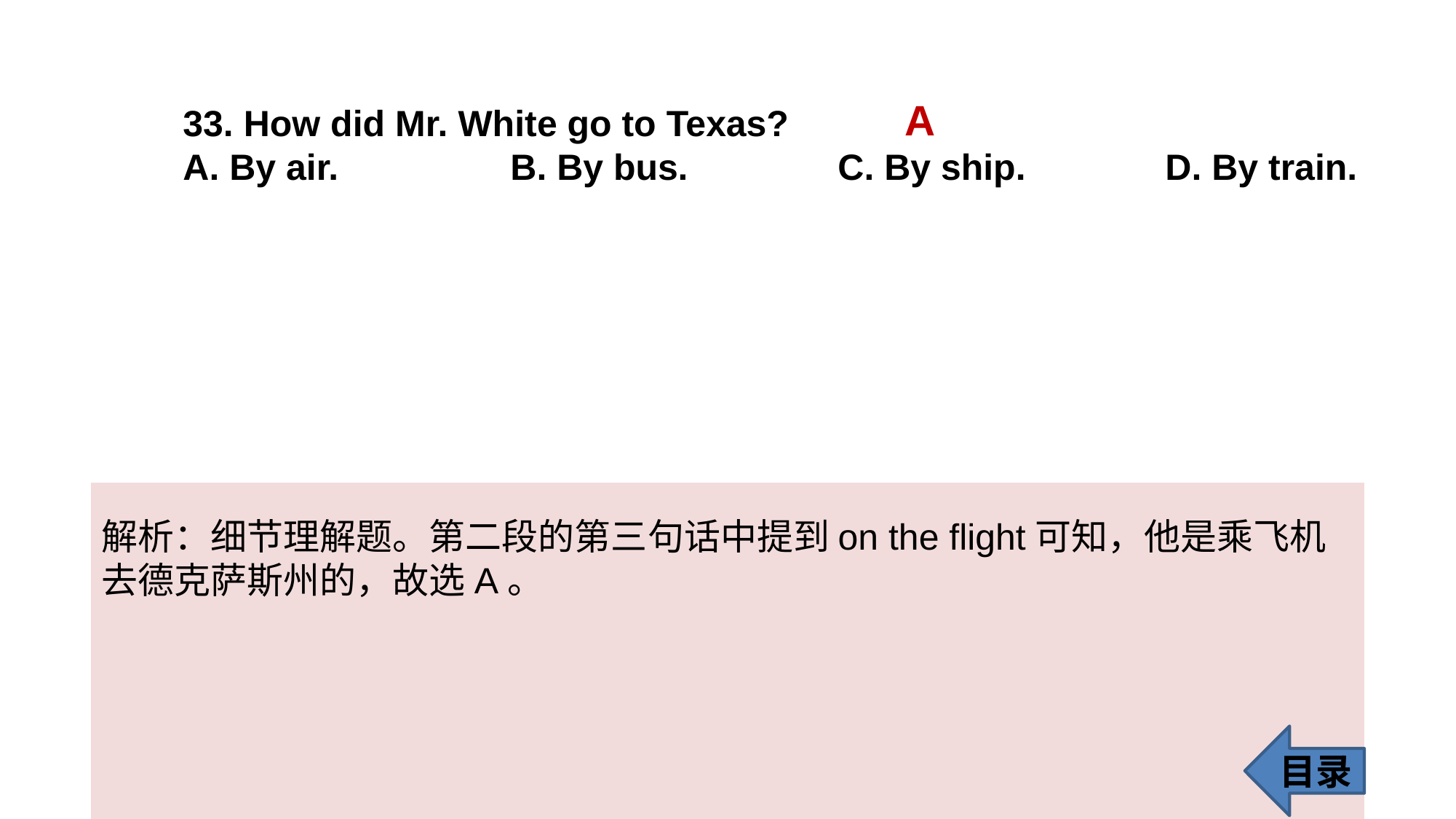

A
33. How did Mr. White go to Texas?
A. By air. 		B. By bus. 		C. By ship. 		D. By train.

解析：细节理解题。第二段的第三句话中提到on the flight可知，他是乘飞机去德克萨斯州的，故选A。
目录
34